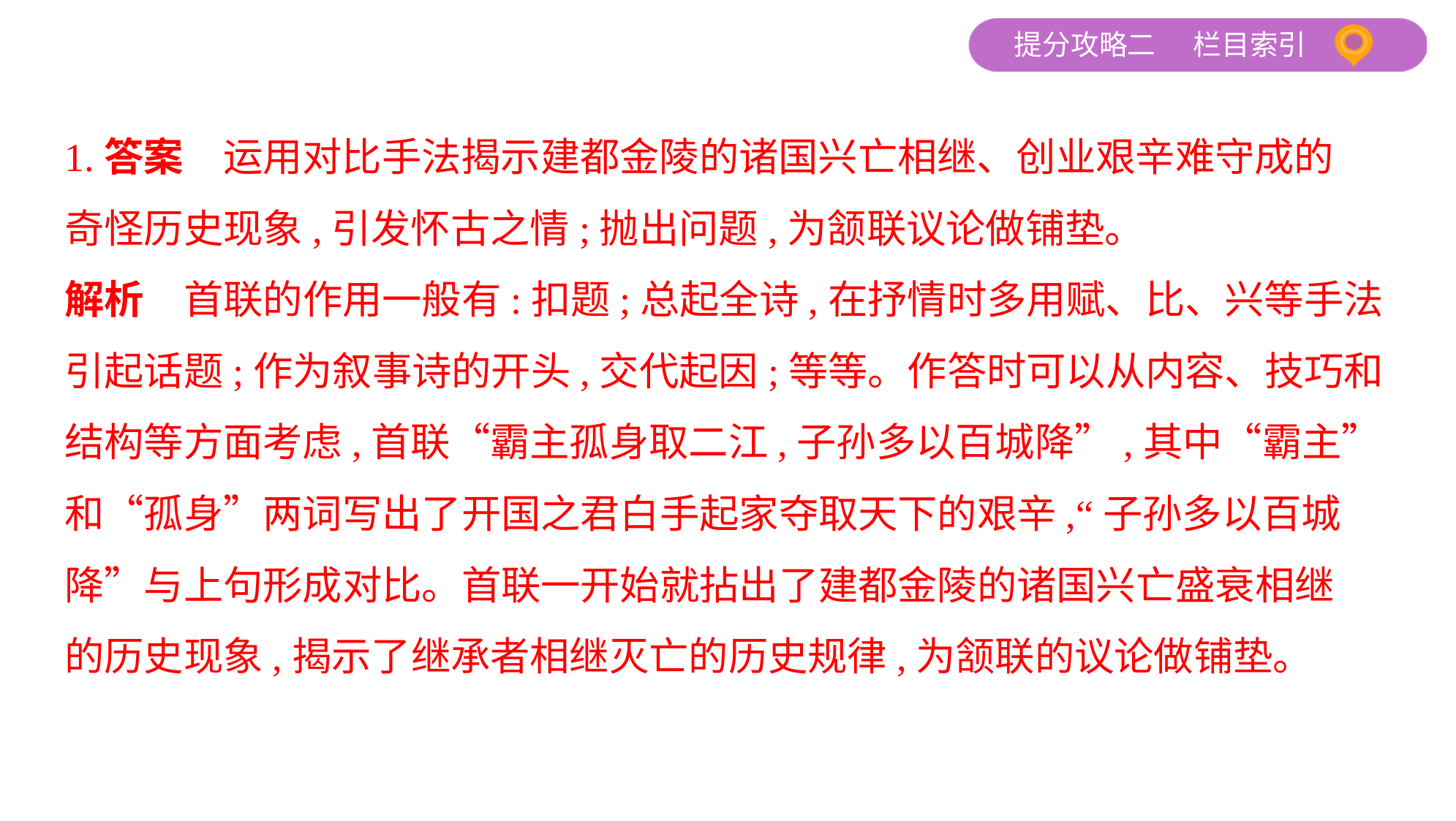

1.答案　运用对比手法揭示建都金陵的诸国兴亡相继、创业艰辛难守成的
奇怪历史现象,引发怀古之情;抛出问题,为颔联议论做铺垫。
解析　首联的作用一般有:扣题;总起全诗,在抒情时多用赋、比、兴等手法
引起话题;作为叙事诗的开头,交代起因;等等。作答时可以从内容、技巧和
结构等方面考虑,首联“霸主孤身取二江,子孙多以百城降”,其中“霸主”
和“孤身”两词写出了开国之君白手起家夺取天下的艰辛,“子孙多以百城
降”与上句形成对比。首联一开始就拈出了建都金陵的诸国兴亡盛衰相继
的历史现象,揭示了继承者相继灭亡的历史规律,为颔联的议论做铺垫。